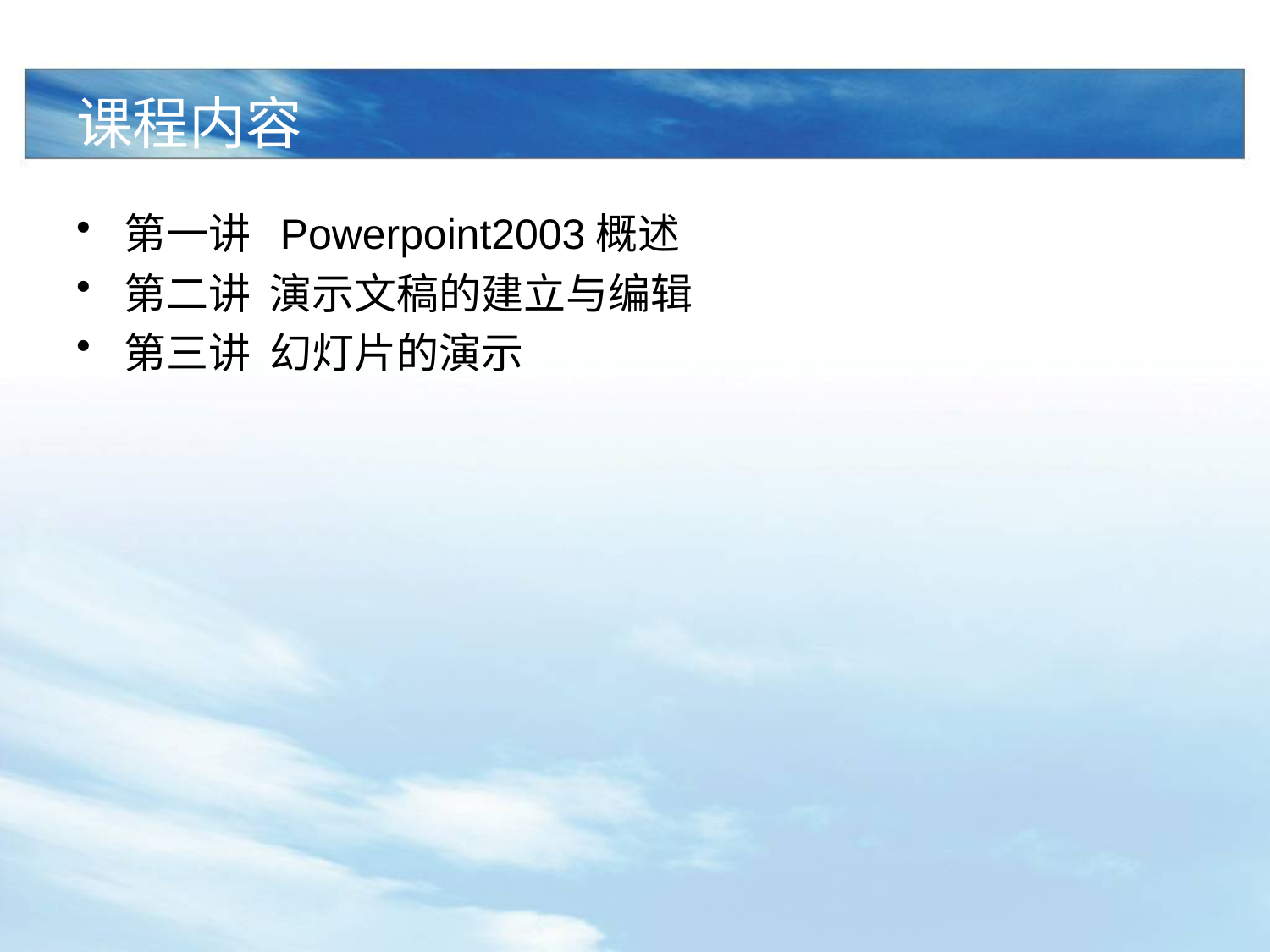

# 课程内容
第一讲  Powerpoint2003概述
第二讲  演示文稿的建立与编辑
第三讲  幻灯片的演示